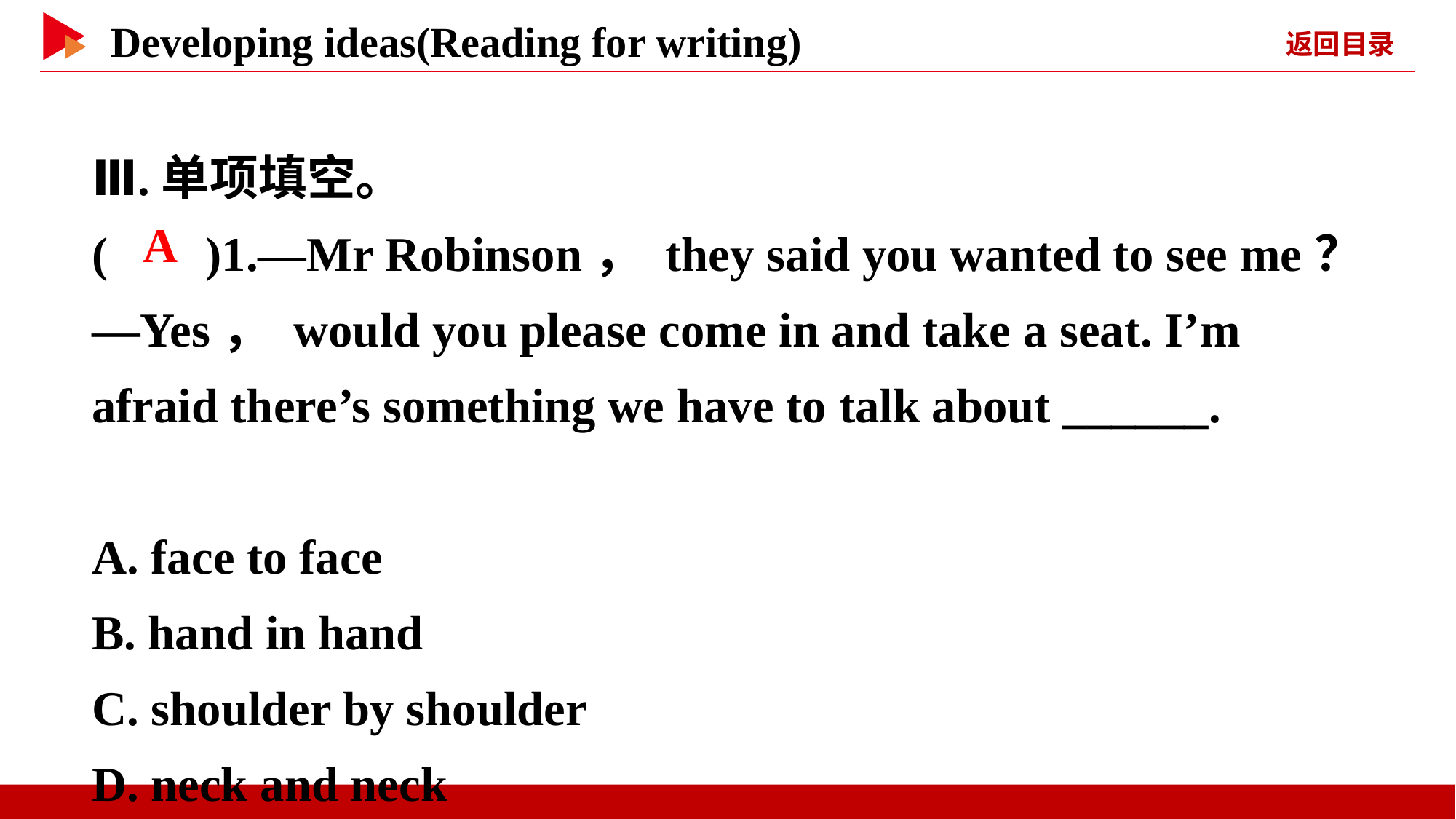

Ⅲ.单项填空。
(        )1.—Mr Robinson， they said you wanted to see me？
—Yes， would you please come in and take a seat. I’m afraid there’s something we have to talk about ______.
A. face to face
B. hand in hand
C. shoulder by shoulder
D. neck and neck
   A